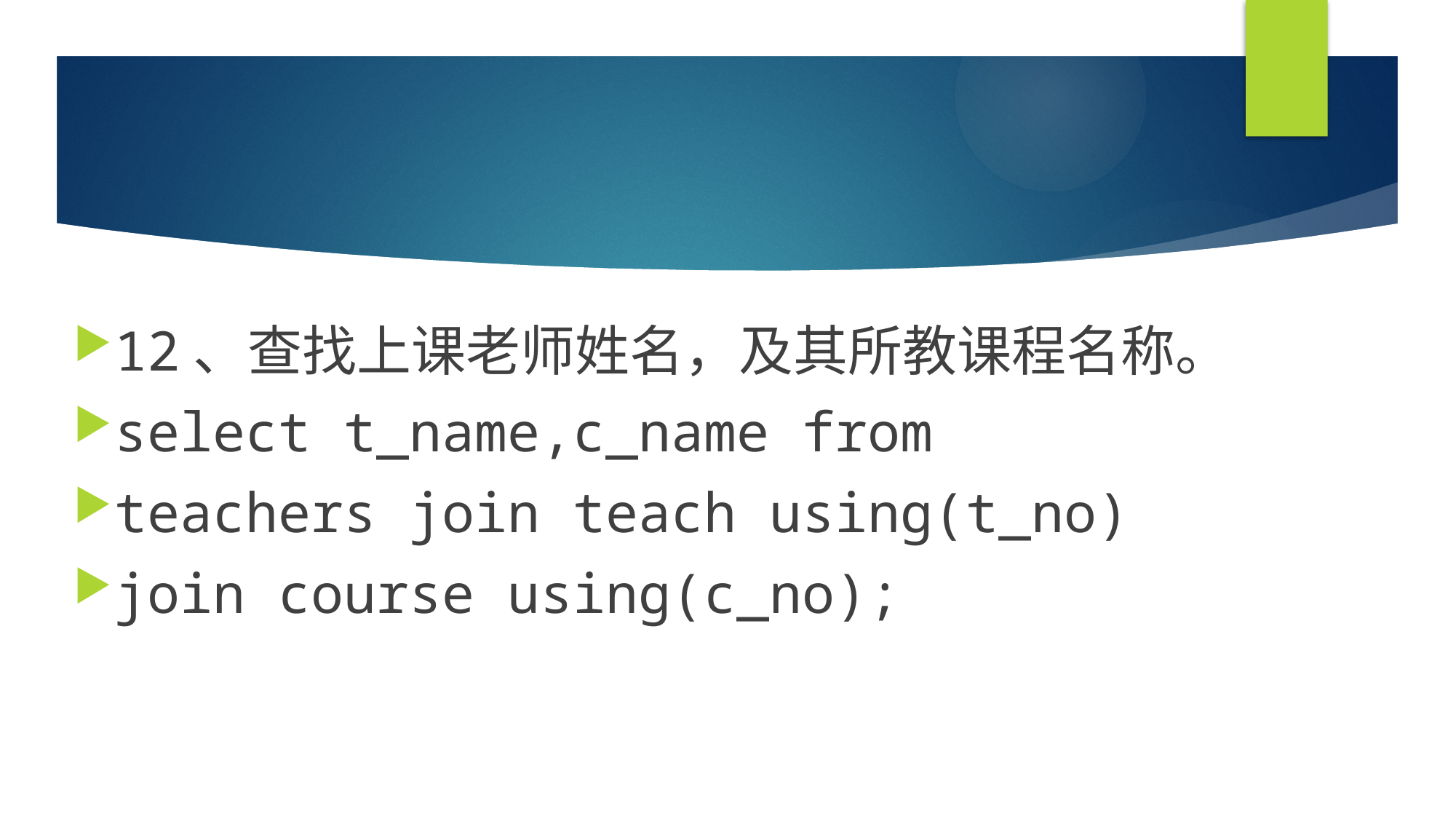

#
12、查找上课老师姓名，及其所教课程名称。
select t_name,c_name from
teachers join teach using(t_no)
join course using(c_no);